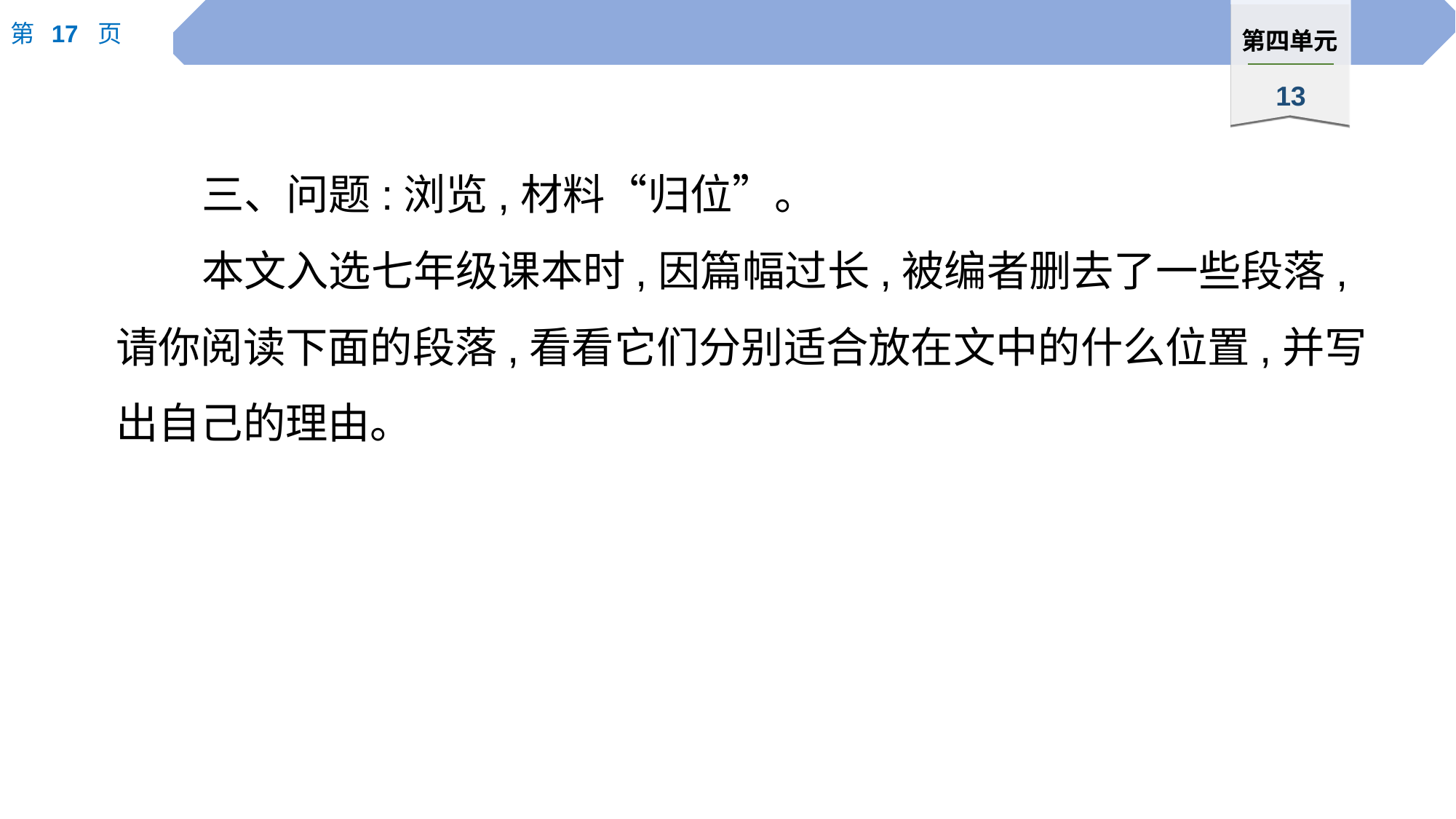

三、问题:浏览,材料“归位”。
本文入选七年级课本时,因篇幅过长,被编者删去了一些段落,请你阅读下面的段落,看看它们分别适合放在文中的什么位置,并写出自己的理由。